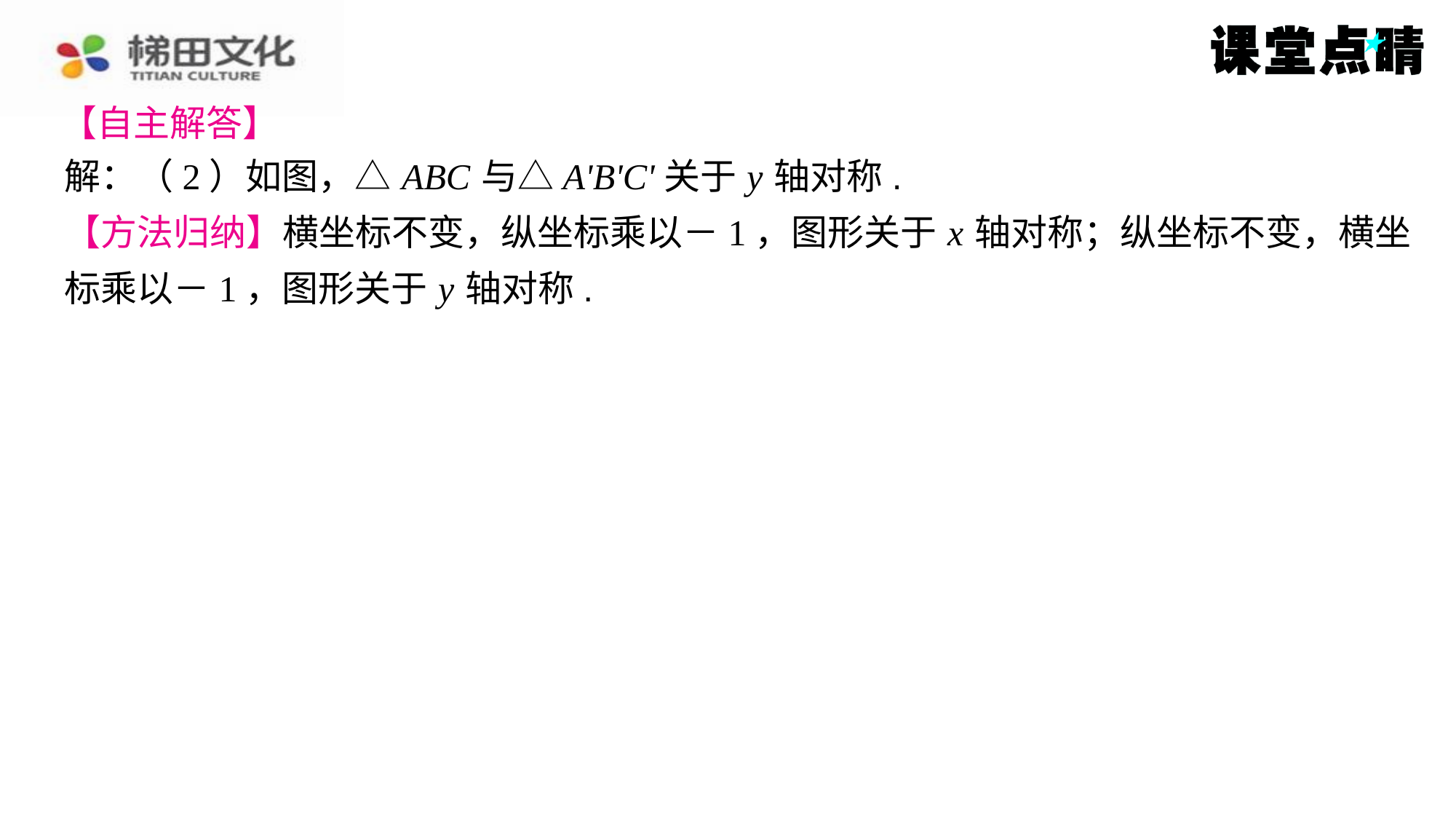

【自主解答】
解：（2）如图，△ ABC 与△A'B'C'关于 y 轴对称.
【方法归纳】横坐标不变，纵坐标乘以－1，图形关于 x 轴对称；纵坐标不变，横坐
标乘以－1，图形关于 y 轴对称.